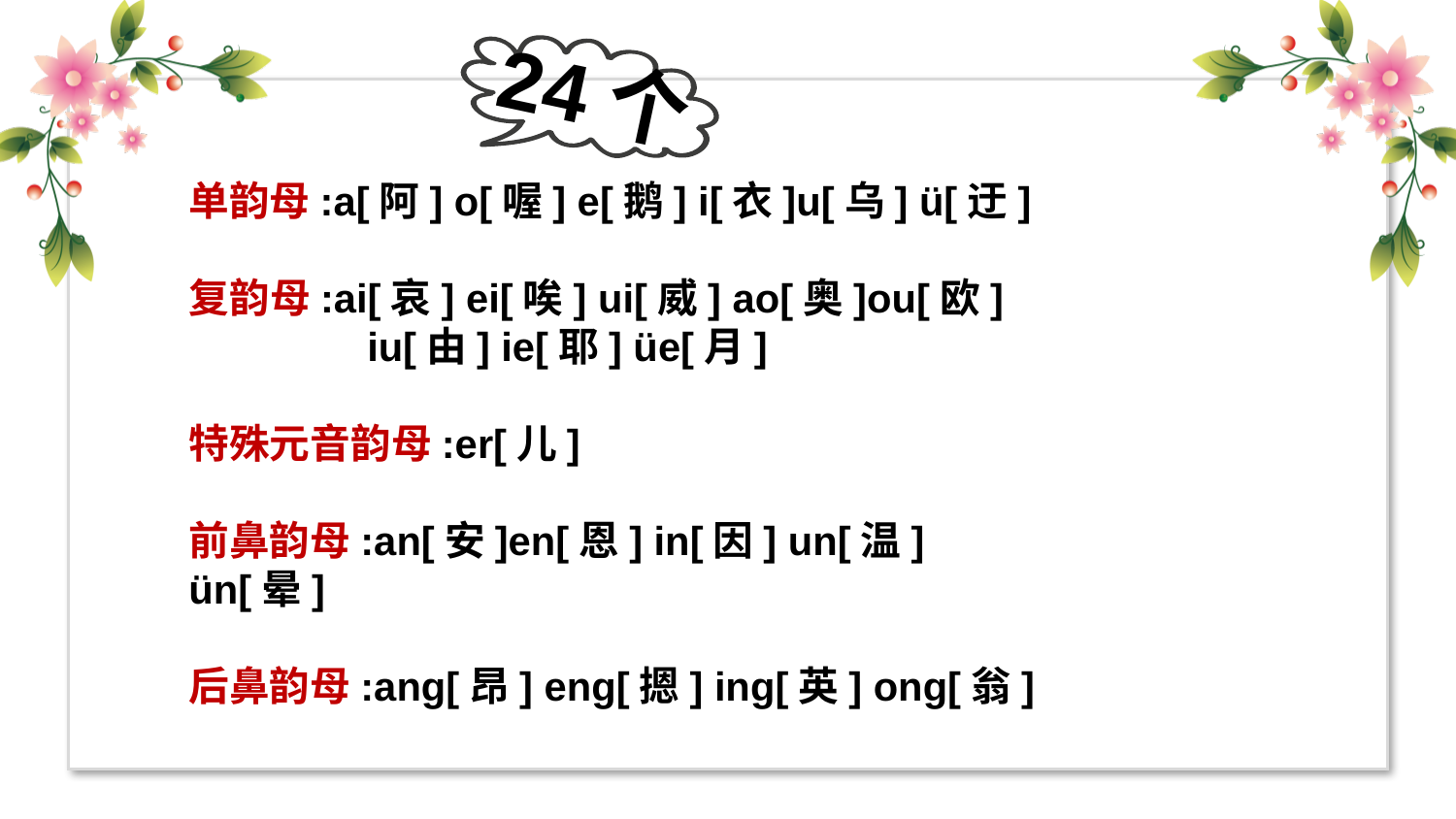

24个

单韵母:a[阿] o[喔] e[鹅] i[衣]u[乌] ü[迂]

复韵母:ai[哀] ei[唉] ui[威] ao[奥]ou[欧]                    iu[由] ie[耶] üe[月]

特殊元音韵母:er[儿]

前鼻韵母:an[安]en[恩] in[因] un[温] ün[晕]

后鼻韵母:ang[昂] eng[摁] ing[英] ong[翁]